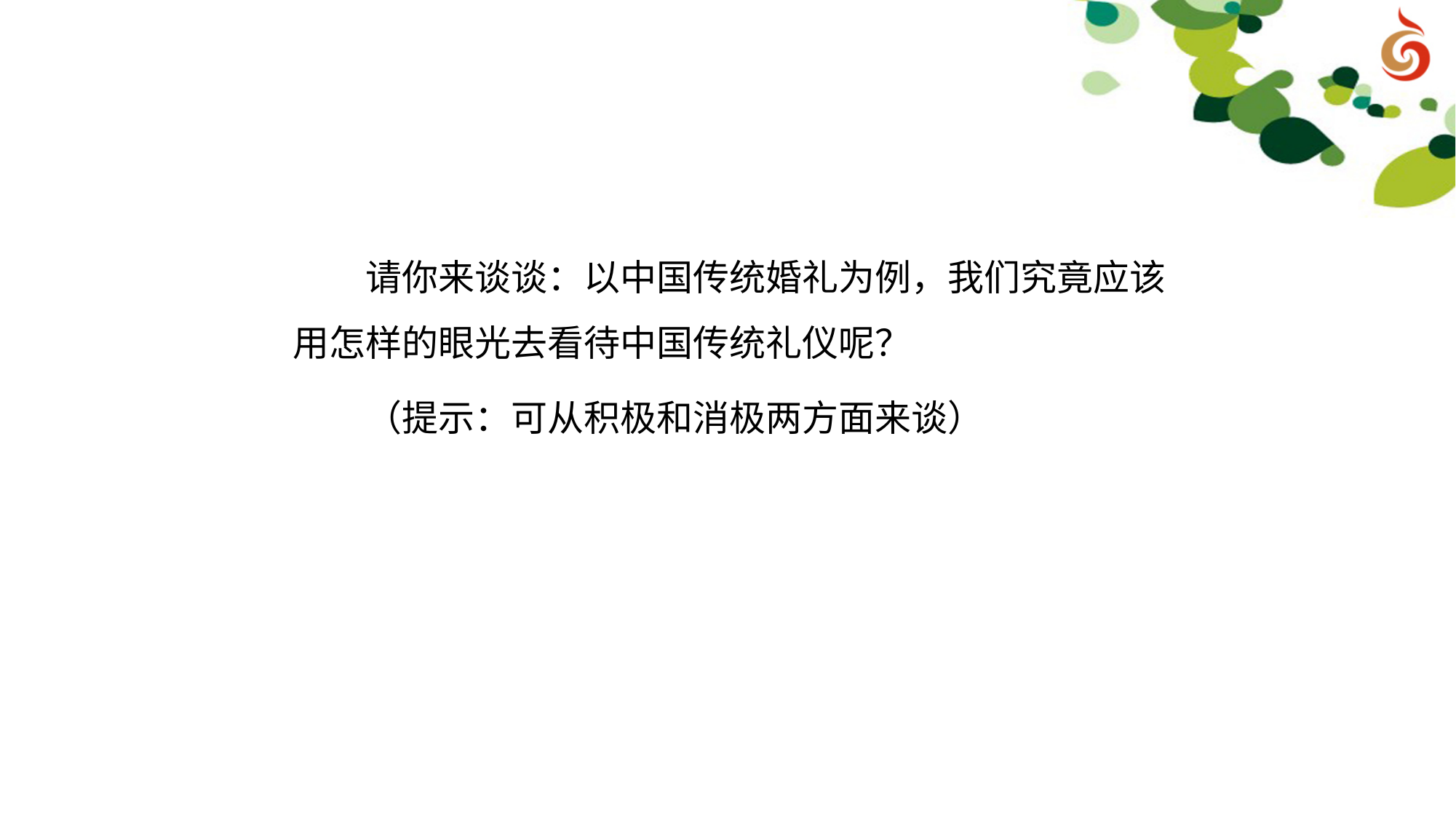

# 请你来谈谈：以中国传统婚礼为例，我们究竟应该用怎样的眼光去看待中国传统礼仪呢？
　　（提示：可从积极和消极两方面来谈）